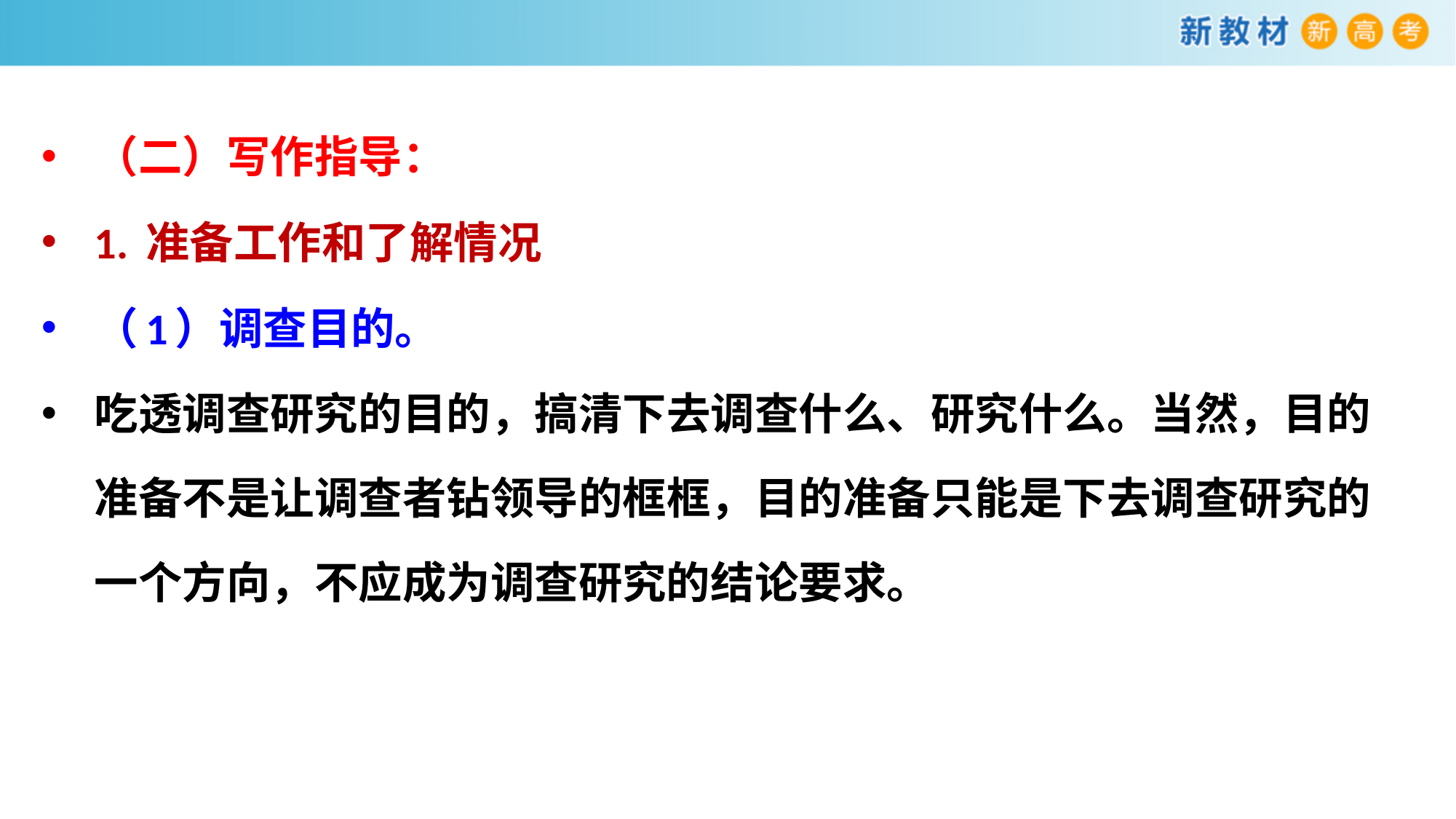

（二）写作指导：
1. 准备工作和了解情况
（1）调查目的。
吃透调查研究的目的，搞清下去调查什么、研究什么。当然，目的准备不是让调查者钻领导的框框，目的准备只能是下去调查研究的一个方向，不应成为调查研究的结论要求。